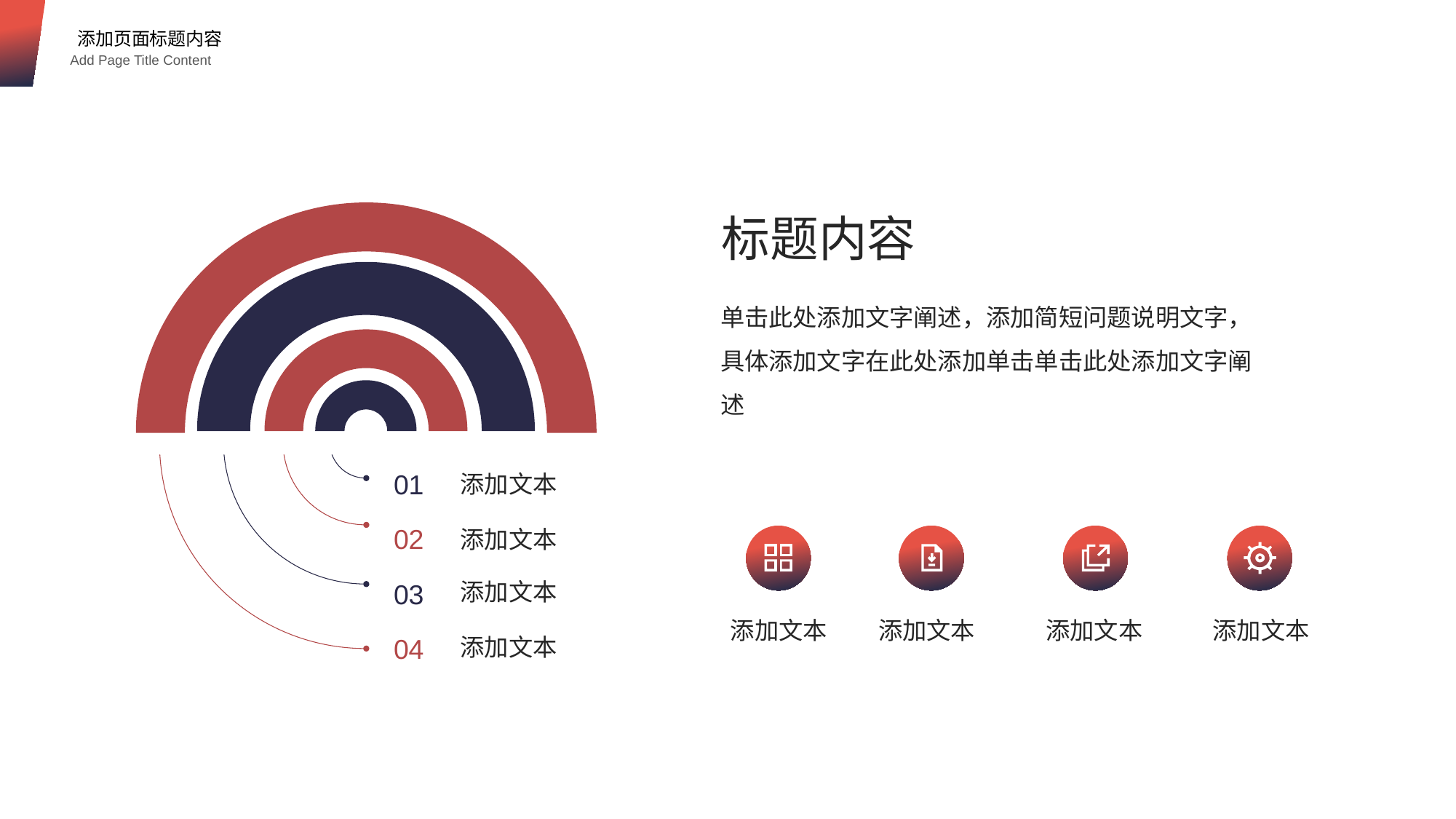

添加页面标题内容
Add Page Title Content

标题内容

单击此处添加文字阐述，添加简短问题说明文字，具体添加文字在此处添加单击单击此处添加文字阐述

01
添加文本
02
添加文本

添加文本
03
添加文本
添加文本
添加文本
添加文本
04
添加文本